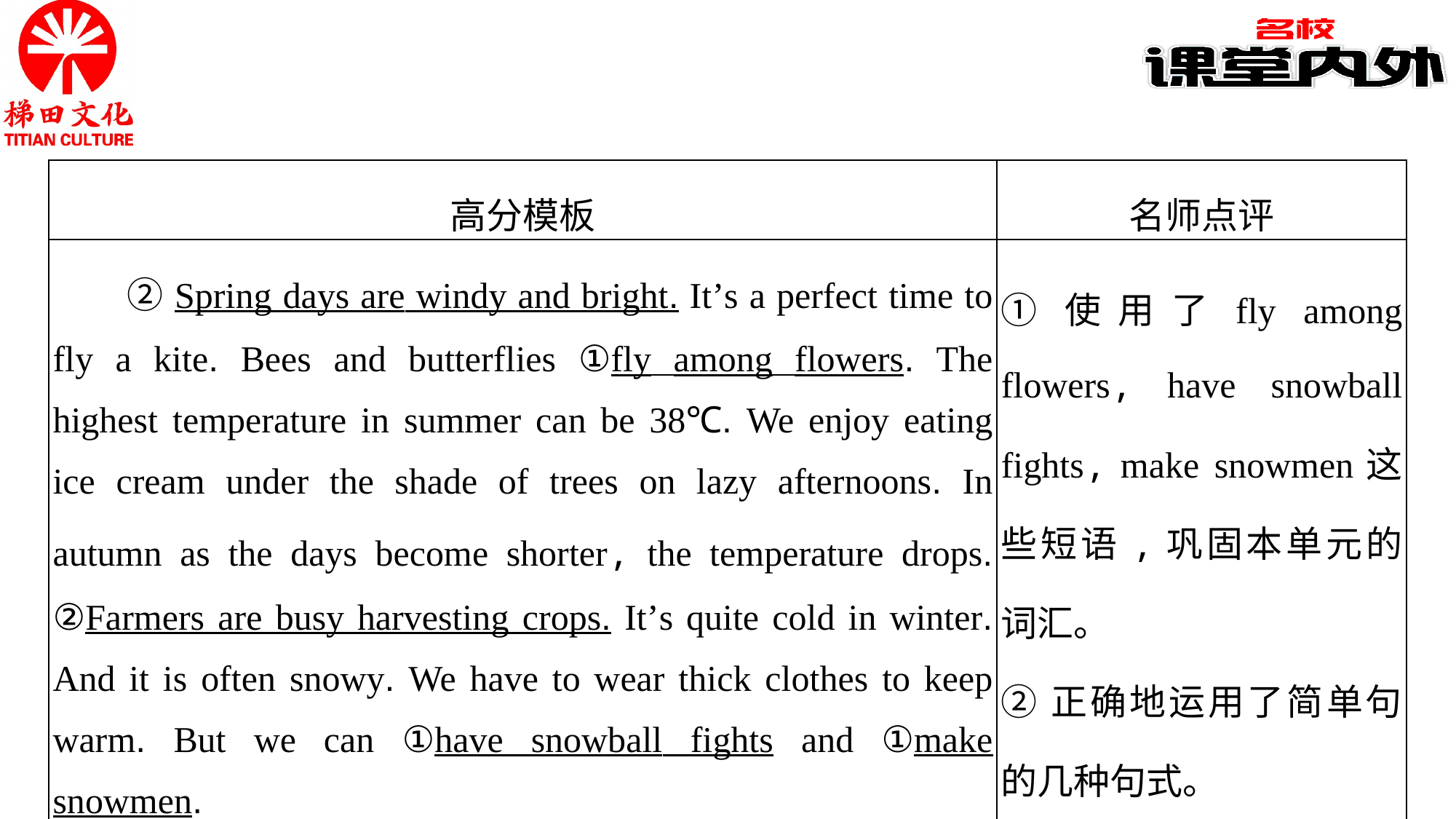

| 高分模板 | 名师点评 |
| --- | --- |
| ②Spring days are windy and bright. It’s a perfect time to fly a kite. Bees and butterflies ①fly among flowers. The highest temperature in summer can be 38℃. We enjoy eating ice cream under the shade of trees on lazy afternoons. In autumn as the days become shorter, the temperature drops. ②Farmers are busy harvesting crops. It’s quite cold in winter. And it is often snowy. We have to wear thick clothes to keep warm. But we can ①have snowball fights and ①make snowmen. | ①使用了fly among flowers, have snowball fights, make snowmen这些短语,巩固本单元的词汇。 ②正确地运用了简单句的几种句式。 |